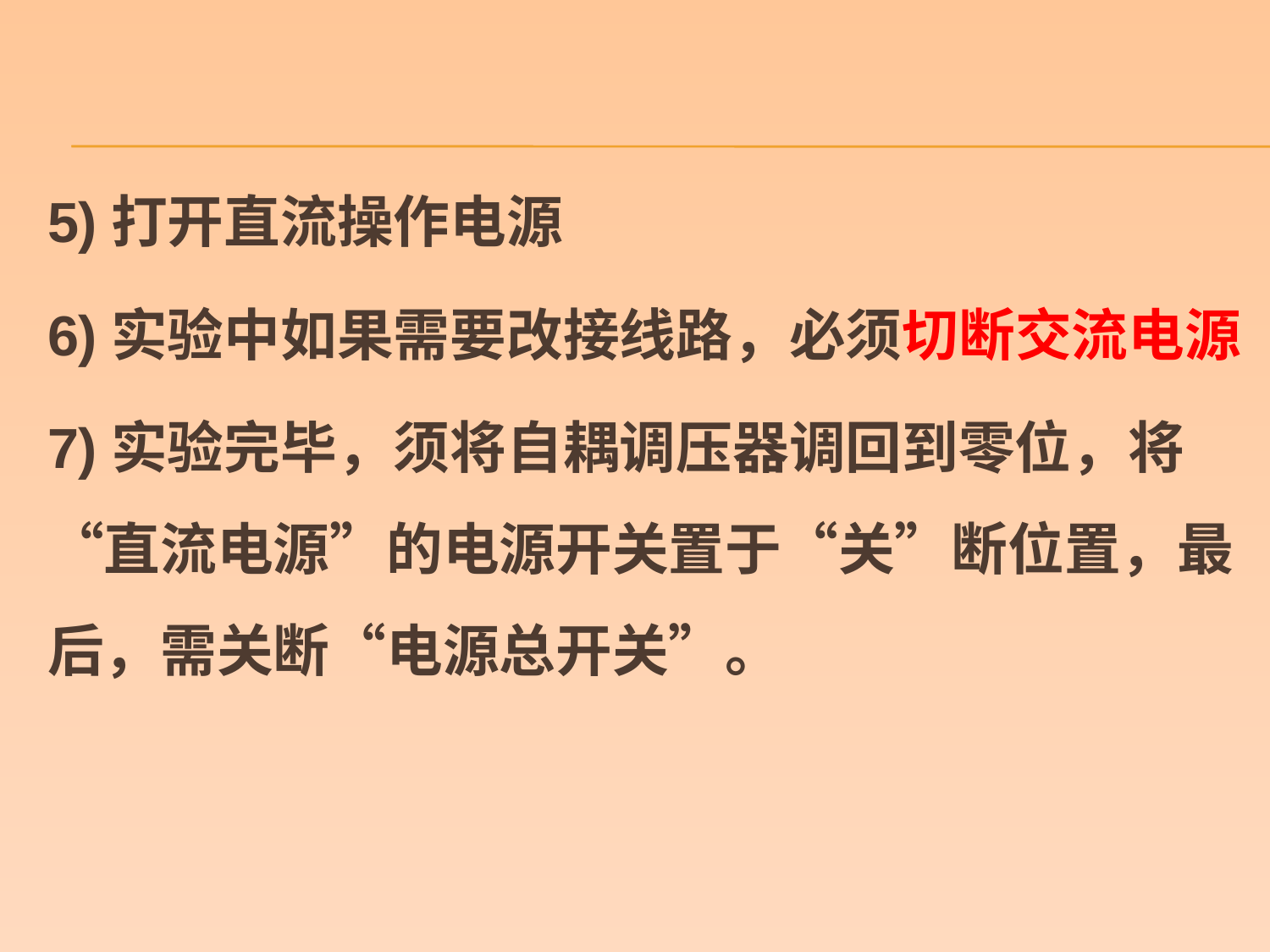

5)打开直流操作电源
6)实验中如果需要改接线路，必须切断交流电源
7)实验完毕，须将自耦调压器调回到零位，将“直流电源”的电源开关置于“关”断位置，最后，需关断“电源总开关”。